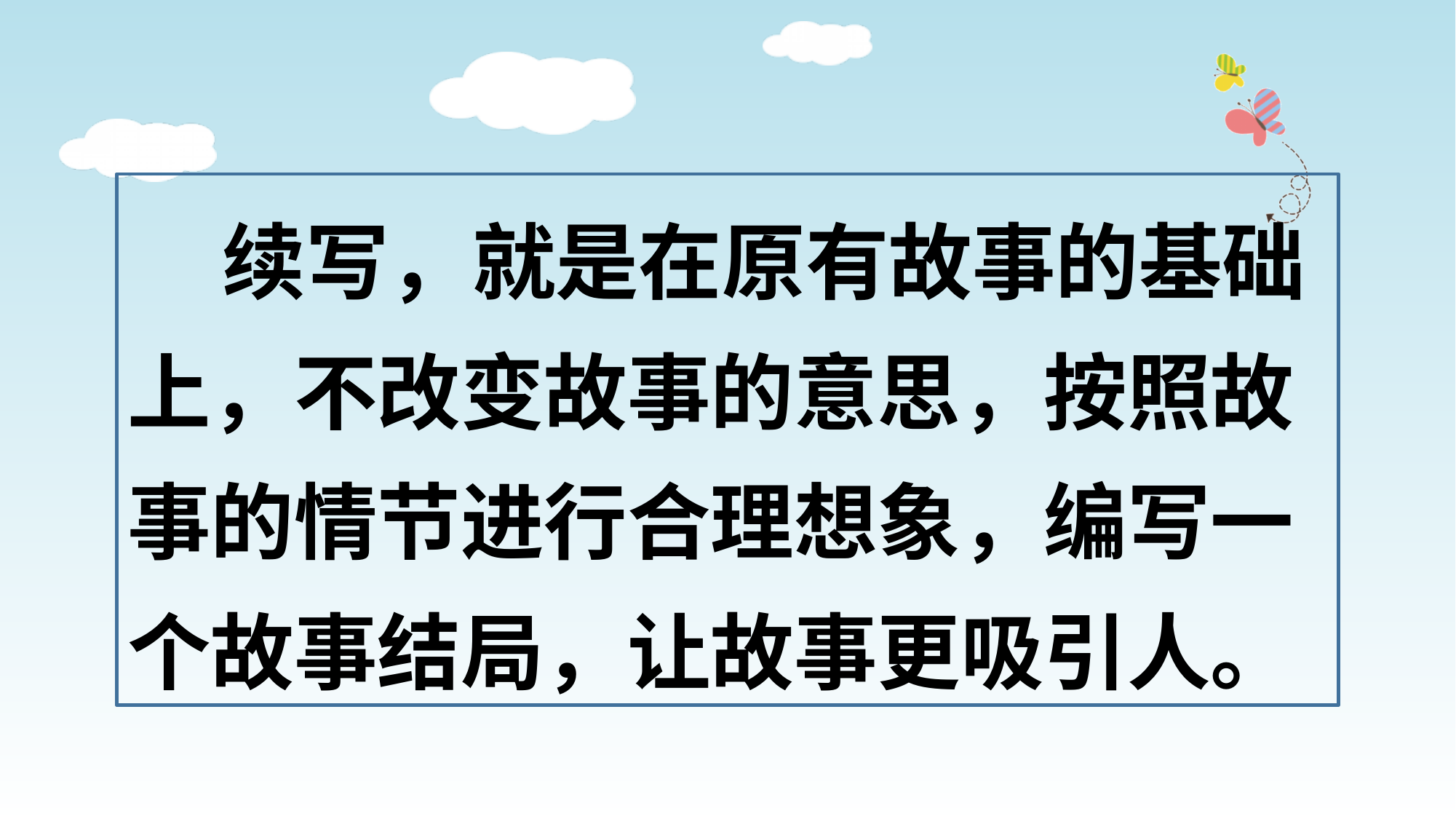

续写，就是在原有故事的基础上，不改变故事的意思，按照故事的情节进行合理想象，编写一个故事结局，让故事更吸引人。